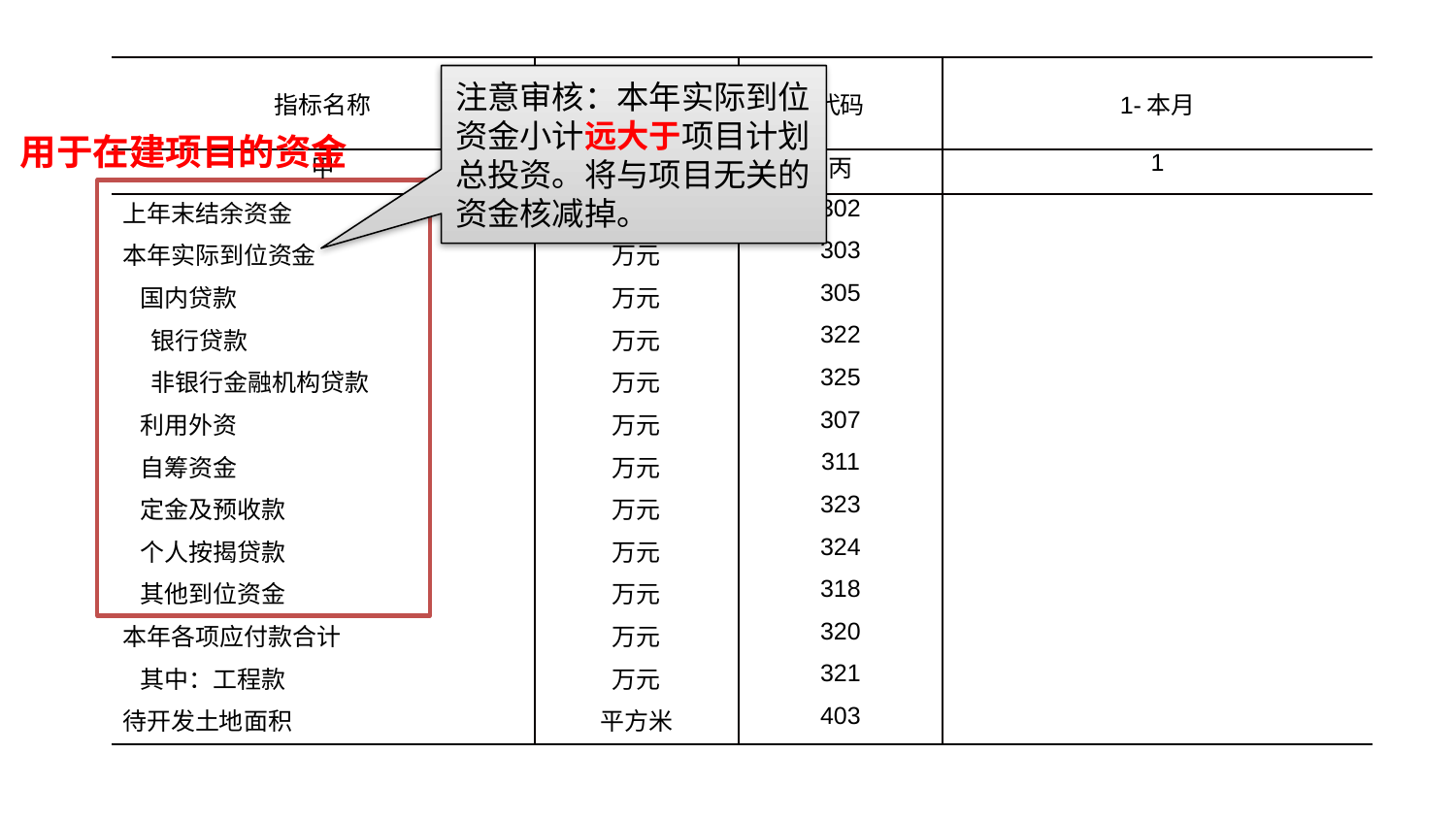

| 指标名称 | 计量单位 | 代码 | 1-本月 |
| --- | --- | --- | --- |
| 甲 | 乙 | 丙 | 1 |
| 上年末结余资金 | 万元 | 302 |  |
| 本年实际到位资金 | 万元 | 303 |  |
| 国内贷款 | 万元 | 305 |  |
| 银行贷款 | 万元 | 322 |  |
| 非银行金融机构贷款 | 万元 | 325 |  |
| 利用外资 | 万元 | 307 |  |
| 自筹资金 | 万元 | 311 |  |
| 定金及预收款 | 万元 | 323 |  |
| 个人按揭贷款 | 万元 | 324 |  |
| 其他到位资金 | 万元 | 318 |  |
| 本年各项应付款合计 | 万元 | 320 |  |
| 其中：工程款 | 万元 | 321 |  |
| 待开发土地面积 | 平方米 | 403 |  |
注意审核：本年实际到位资金小计远大于项目计划总投资。将与项目无关的资金核减掉。
用于在建项目的资金